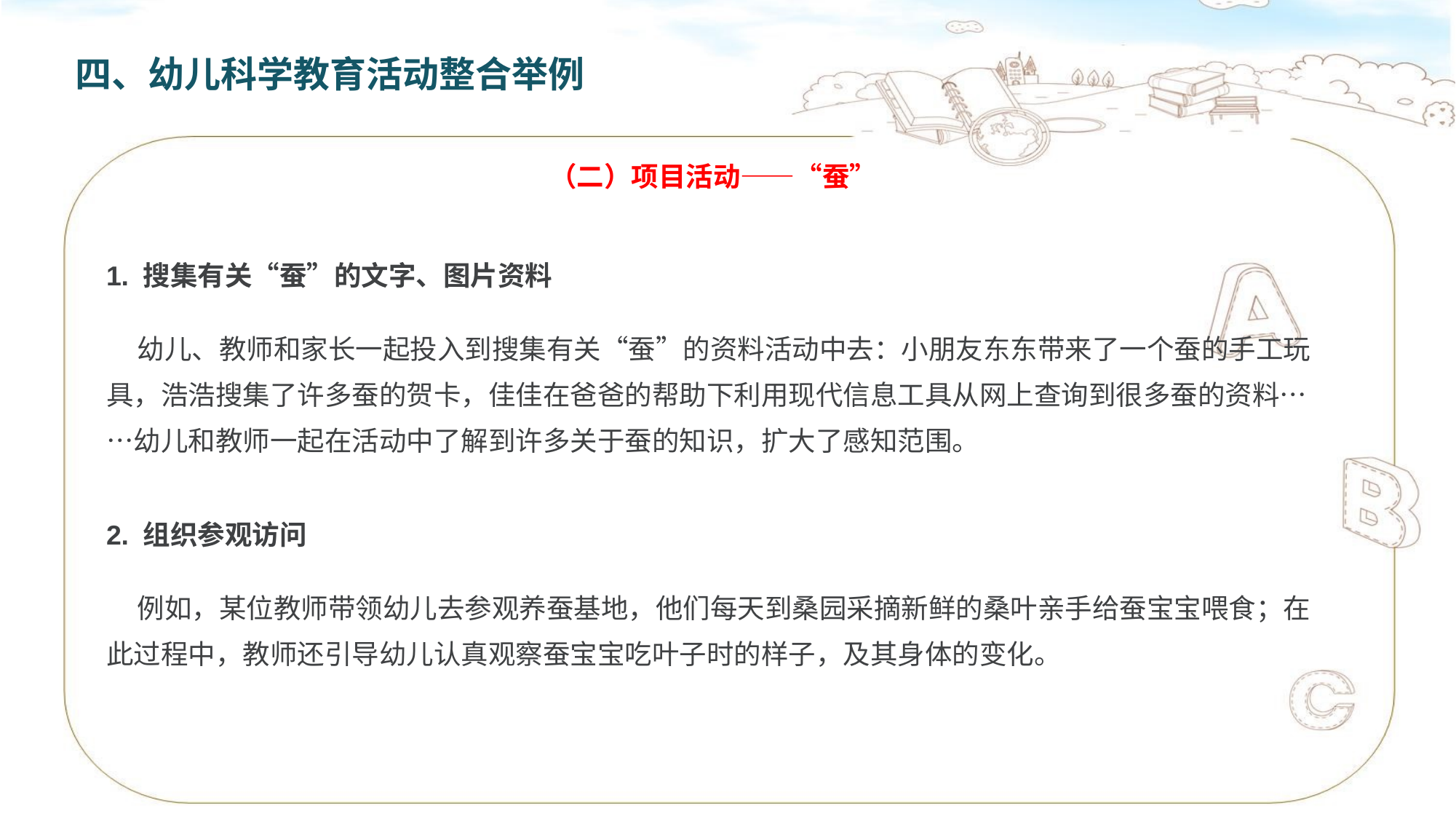

四、幼儿科学教育活动整合举例
（二）项目活动——“蚕”
1. 搜集有关“蚕”的文字、图片资料
    幼儿、教师和家长一起投入到搜集有关“蚕”的资料活动中去：小朋友东东带来了一个蚕的手工玩具，浩浩搜集了许多蚕的贺卡，佳佳在爸爸的帮助下利用现代信息工具从网上查询到很多蚕的资料……幼儿和教师一起在活动中了解到许多关于蚕的知识，扩大了感知范围。
2. 组织参观访问
    例如，某位教师带领幼儿去参观养蚕基地，他们每天到桑园采摘新鲜的桑叶亲手给蚕宝宝喂食；在此过程中，教师还引导幼儿认真观察蚕宝宝吃叶子时的样子，及其身体的变化。